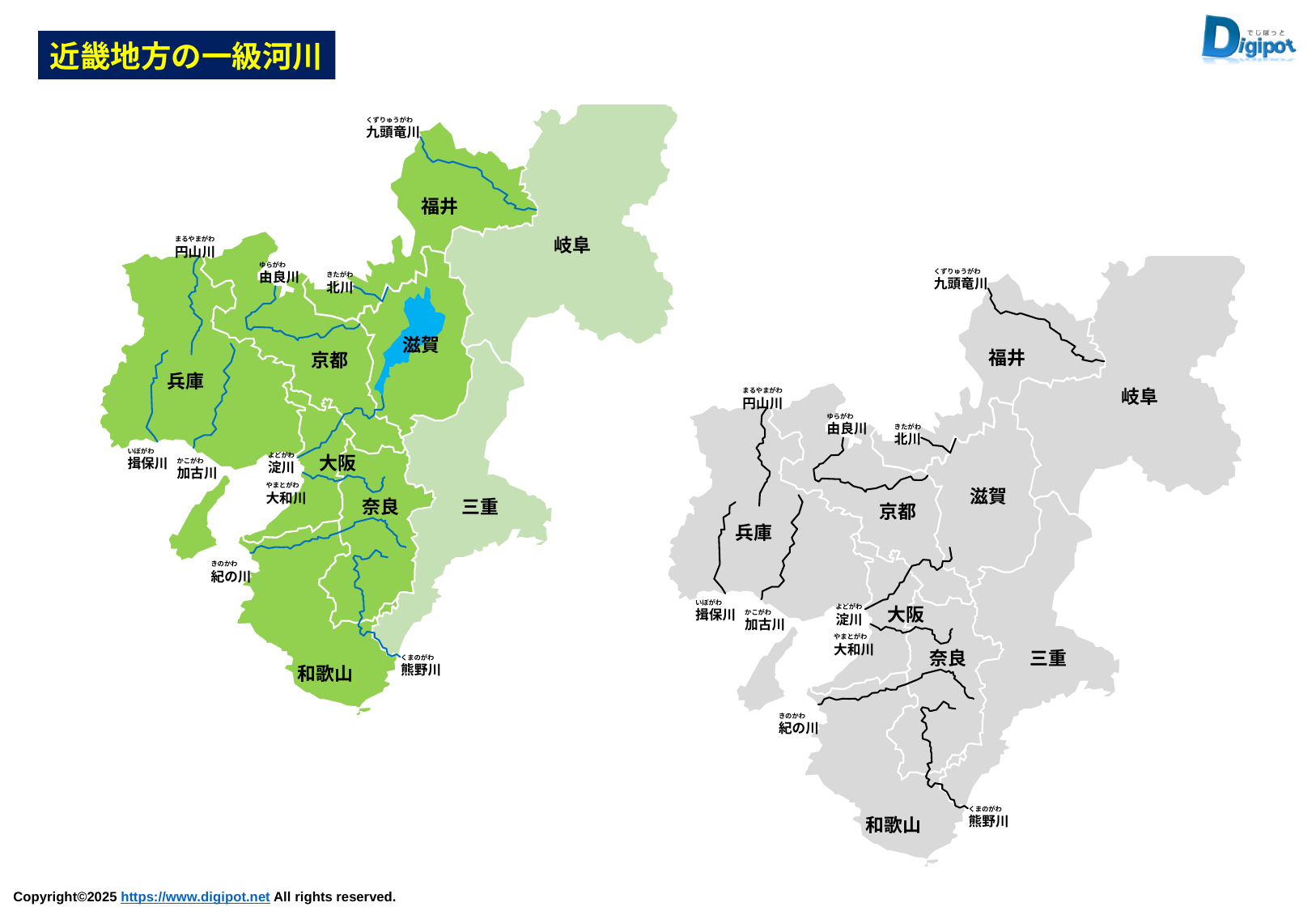

近畿地方の一級河川

くずりゅうがわ
九頭竜川
まるやまがわ
円山川
ゆらがわ
由良川
きたがわ
北川
いぼがわ
揖保川
よどがわ
淀川
かこがわ
加古川
やまとがわ
大和川
きのかわ
紀の川
くまのがわ
熊野川

福井
岐阜
滋賀
京都
兵庫
大阪
奈良
三重
和歌山

くずりゅうがわ
九頭竜川
まるやまがわ
円山川
ゆらがわ
由良川
きたがわ
北川
いぼがわ
揖保川
よどがわ
淀川
かこがわ
加古川
やまとがわ
大和川
きのかわ
紀の川
くまのがわ
熊野川

福井
岐阜
滋賀
京都
兵庫
大阪
奈良
三重
和歌山